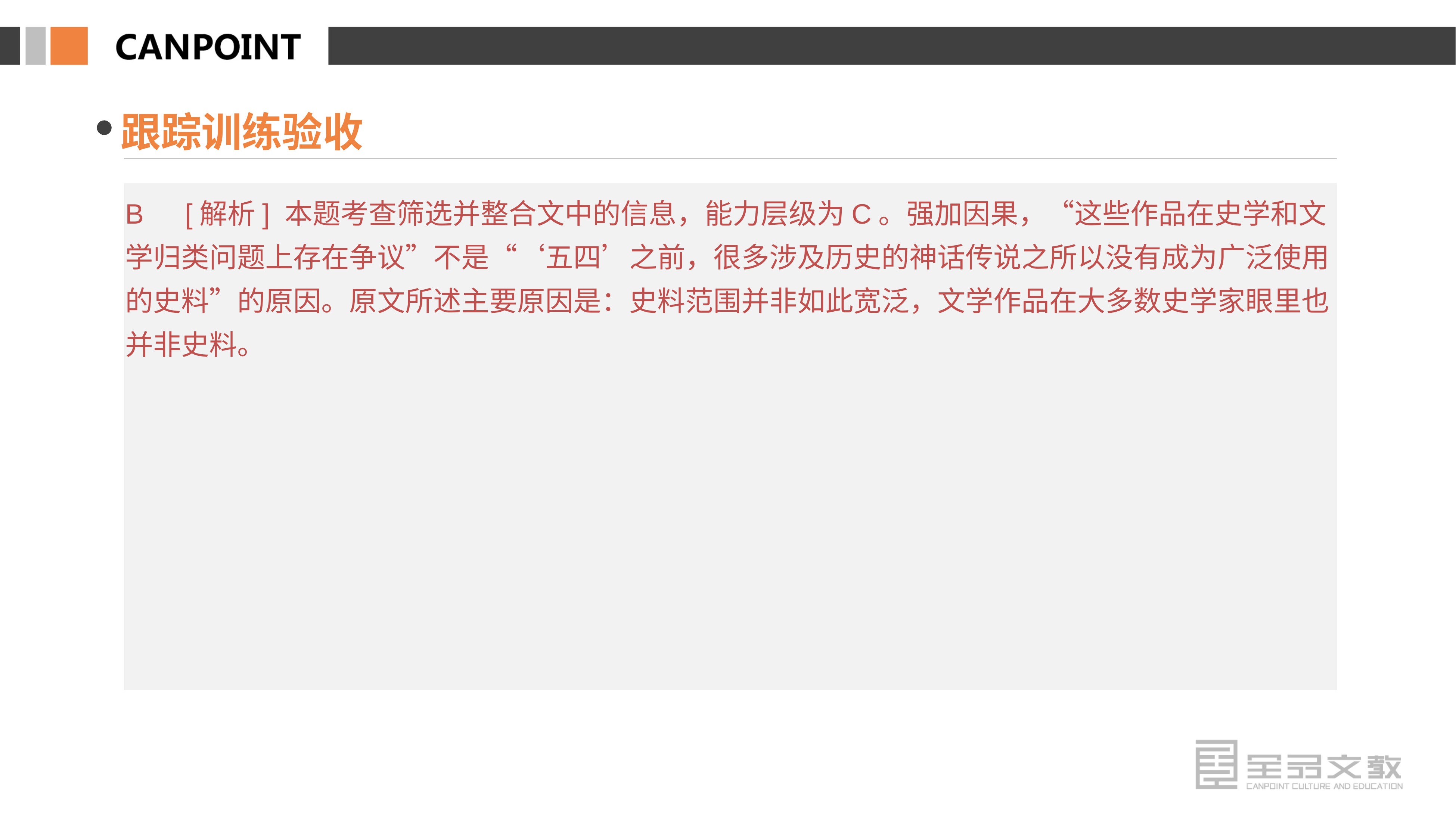

跟踪训练验收

B　[解析] 本题考查筛选并整合文中的信息，能力层级为C。强加因果，“这些作品在史学和文学归类问题上存在争议”不是“‘五四’之前，很多涉及历史的神话传说之所以没有成为广泛使用的史料”的原因。原文所述主要原因是：史料范围并非如此宽泛，文学作品在大多数史学家眼里也并非史料。